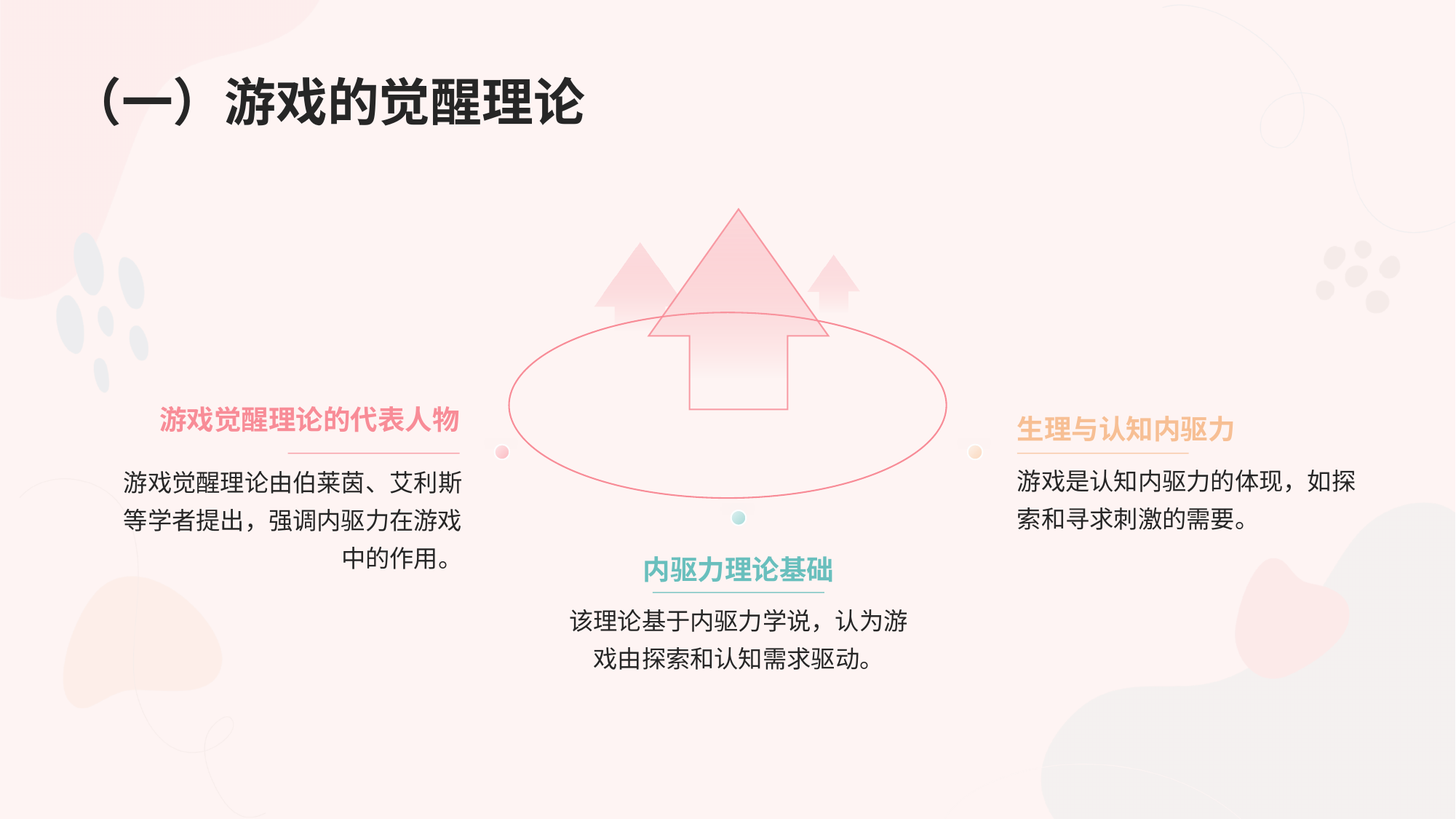

# （一）游戏的觉醒理论

生理与认知内驱力
游戏觉醒理论的代表人物

游戏是认知内驱力的体现，如探索和寻求刺激的需要。
游戏觉醒理论由伯莱茵、艾利斯等学者提出，强调内驱力在游戏中的作用。

内驱力理论基础
该理论基于内驱力学说，认为游戏由探索和认知需求驱动。